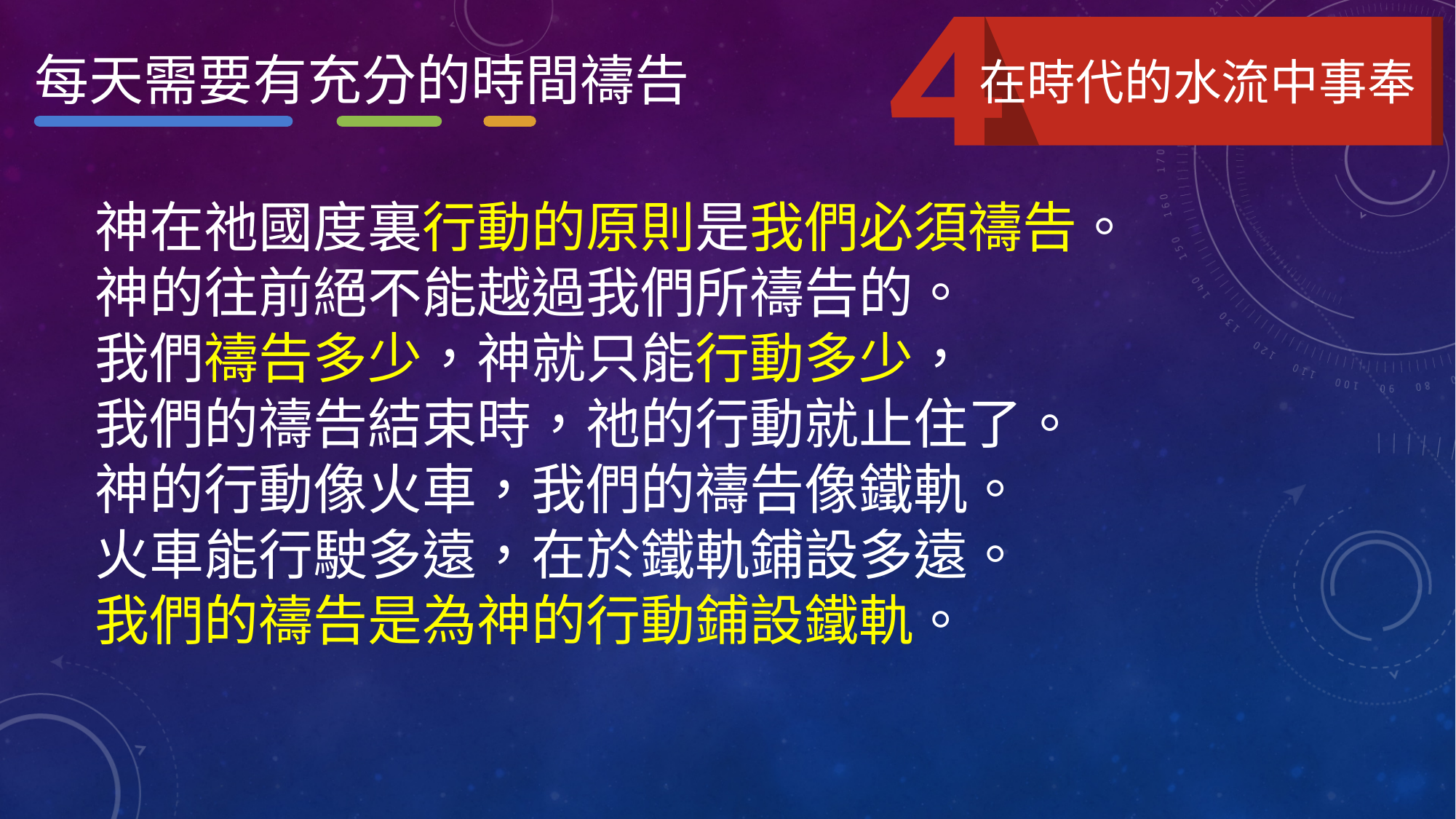

每天需要有充分的時間禱告

在時代的水流中事奉

　神在祂國度裏行動的原則是我們必須禱告。
　神的往前絕不能越過我們所禱告的。
　我們禱告多少，神就只能行動多少，
　我們的禱告結束時，祂的行動就止住了。
　神的行動像火車，我們的禱告像鐵軌。
　火車能行駛多遠，在於鐵軌鋪設多遠。
　我們的禱告是為神的行動鋪設鐵軌。